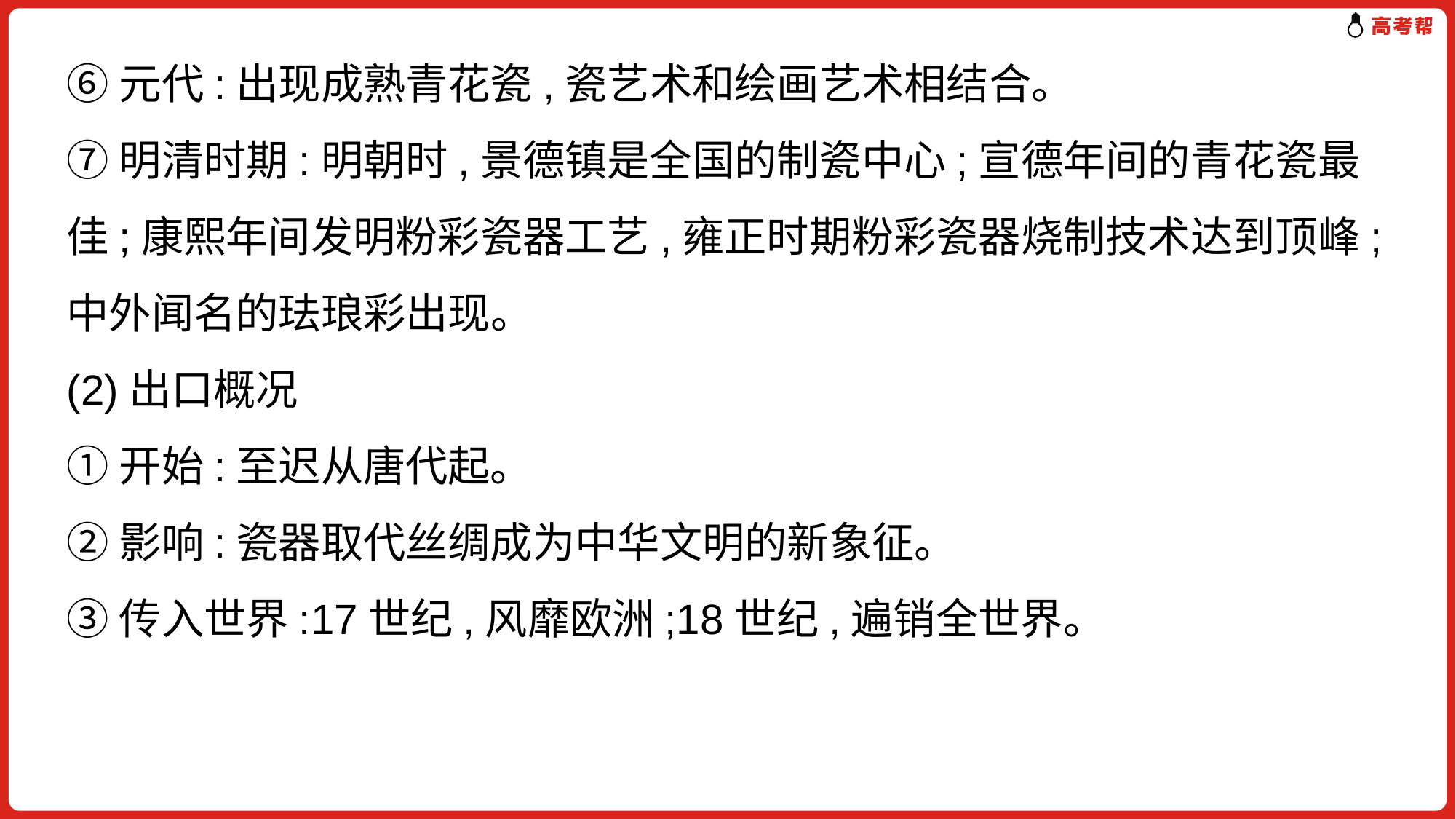

⑥元代:出现成熟青花瓷,瓷艺术和绘画艺术相结合。
⑦明清时期:明朝时,景德镇是全国的制瓷中心;宣德年间的青花瓷最佳;康熙年间发明粉彩瓷器工艺,雍正时期粉彩瓷器烧制技术达到顶峰;中外闻名的珐琅彩出现。
(2)出口概况
①开始:至迟从唐代起。
②影响:瓷器取代丝绸成为中华文明的新象征。
③传入世界:17世纪,风靡欧洲;18世纪,遍销全世界。